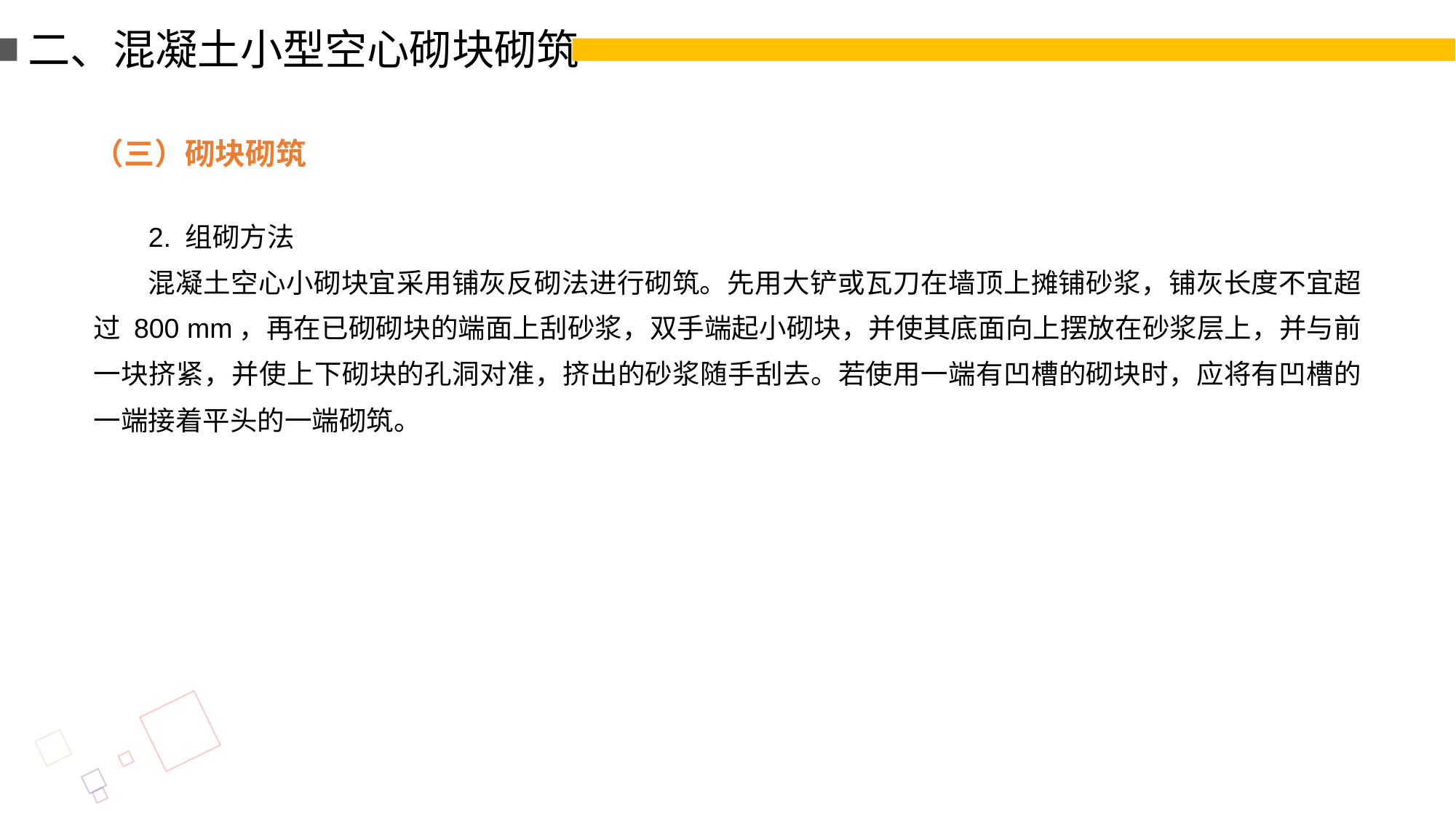

二、混凝土小型空心砌块砌筑
（三）砌块砌筑
2. 组砌方法
混凝土空心小砌块宜采用铺灰反砌法进行砌筑。先用大铲或瓦刀在墙顶上摊铺砂浆，铺灰长度不宜超过 800 mm，再在已砌砌块的端面上刮砂浆，双手端起小砌块，并使其底面向上摆放在砂浆层上，并与前一块挤紧，并使上下砌块的孔洞对准，挤出的砂浆随手刮去。若使用一端有凹槽的砌块时，应将有凹槽的一端接着平头的一端砌筑。